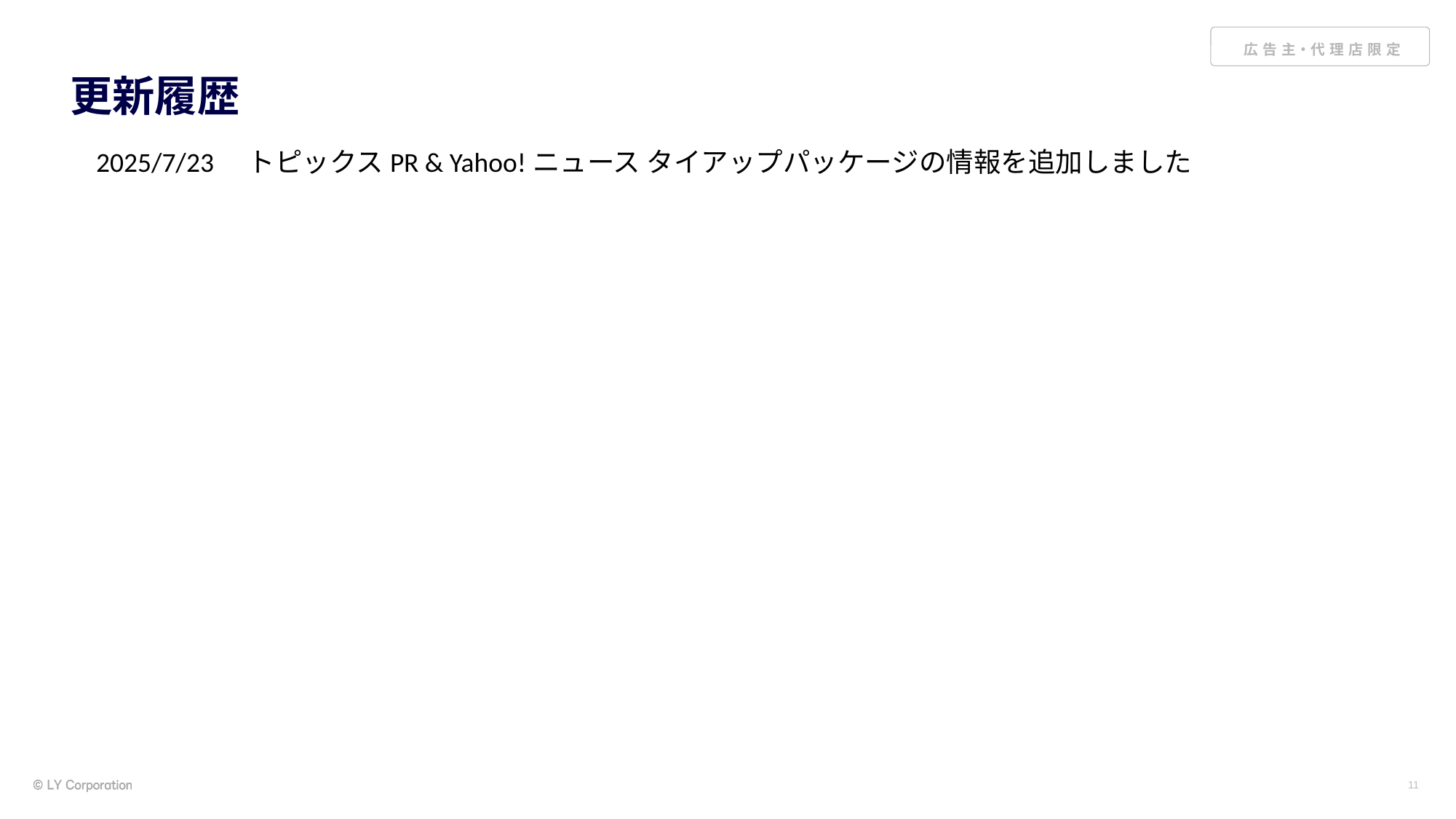

# 更新履歴
2025/7/23　トピックスPR & Yahoo!ニュース タイアップパッケージの情報を追加しました